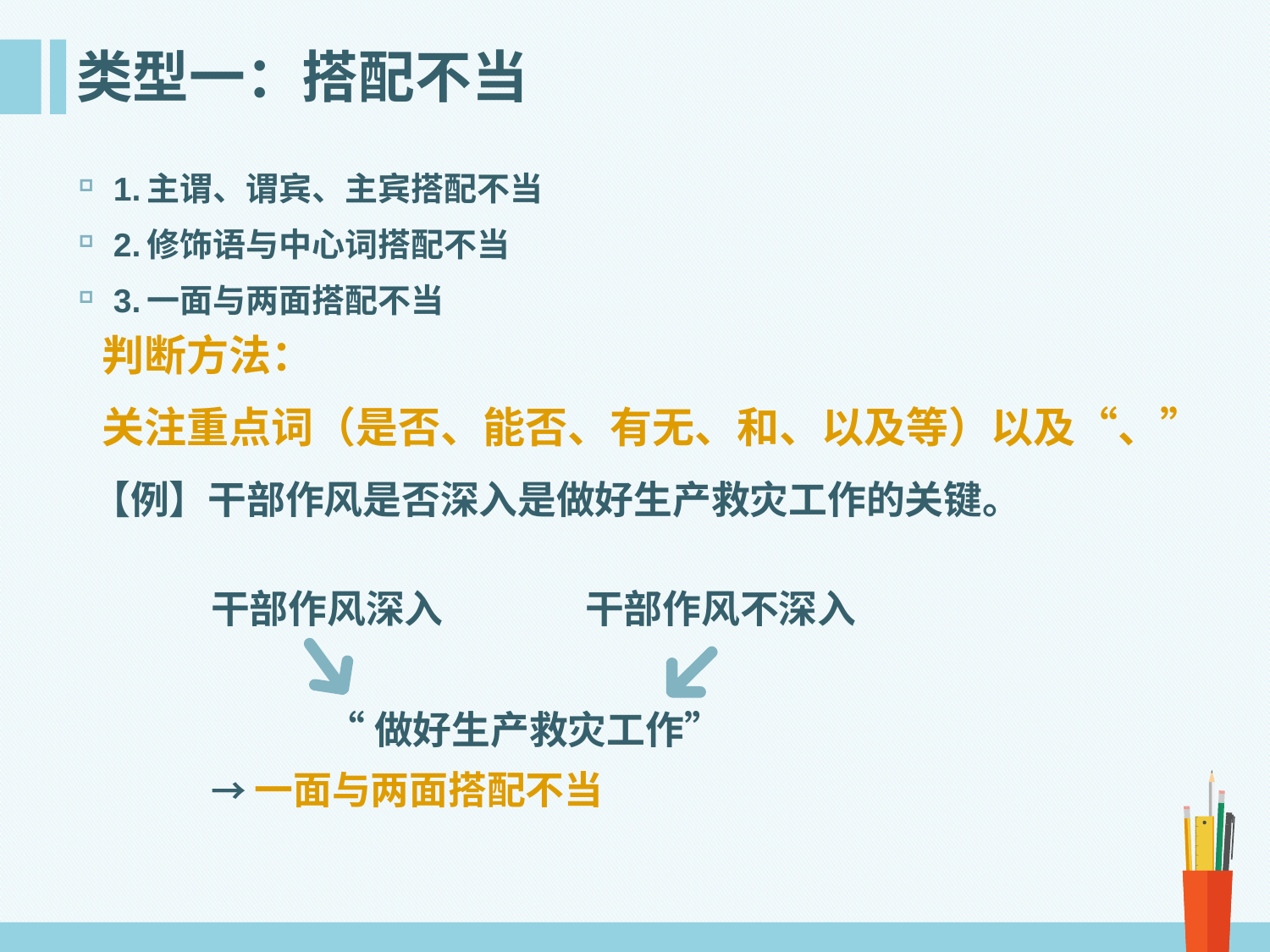

# 类型一：搭配不当
1.主谓、谓宾、主宾搭配不当
2.修饰语与中心词搭配不当
3.一面与两面搭配不当

判断方法：
关注重点词（是否、能否、有无、和、以及等）以及“、”
【例】干部作风是否深入是做好生产救灾工作的关键。

干部作风深入                干部作风不深入

             “做好生产救灾工作”
→一面与两面搭配不当